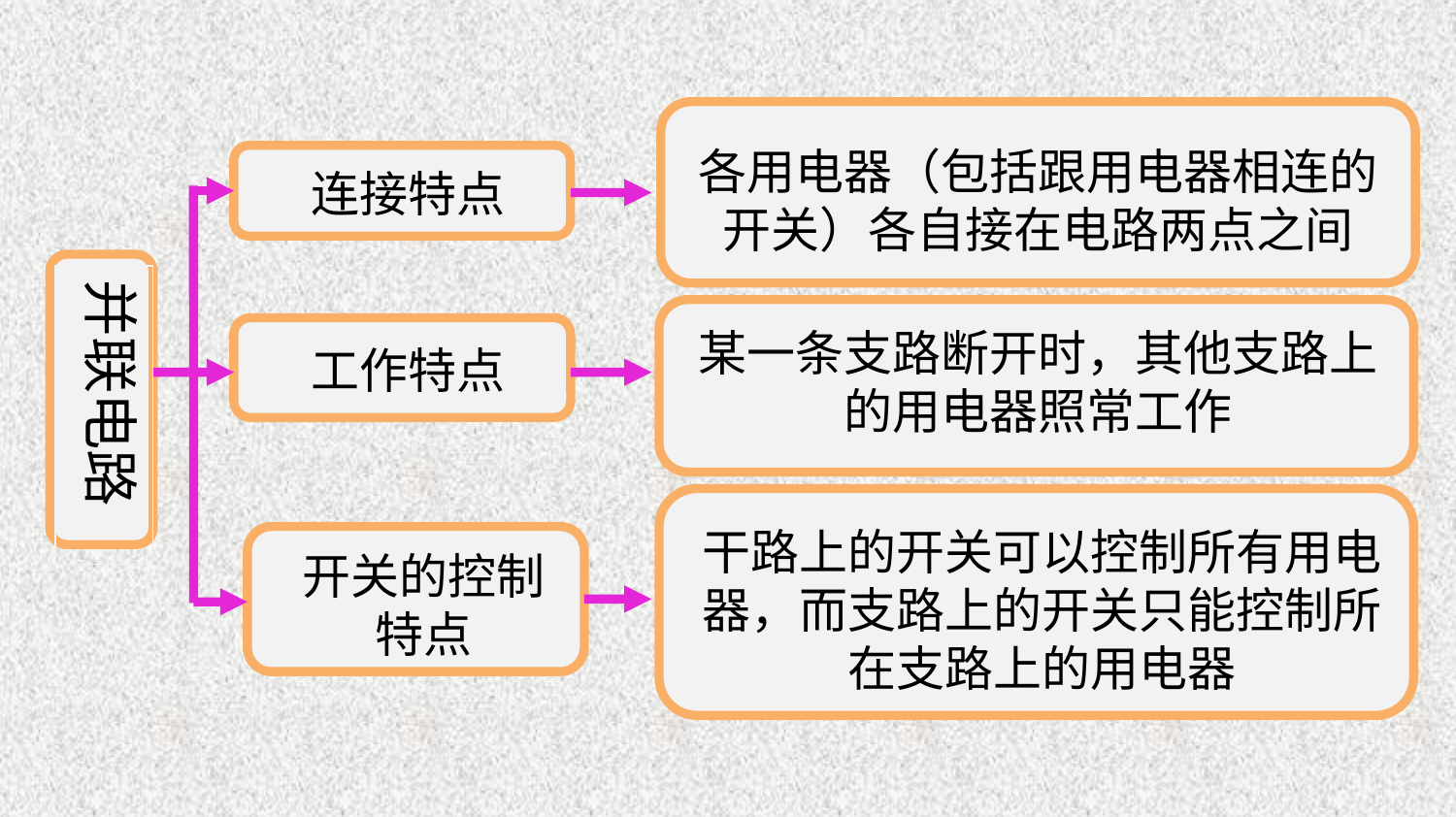

各用电器（包括跟用电器相连的开关）各自接在电路两点之间

连接特点

并联电路

某一条支路断开时，其他支路上的用电器照常工作

工作特点

干路上的开关可以控制所有用电器，而支路上的开关只能控制所在支路上的用电器

开关的控制
特点